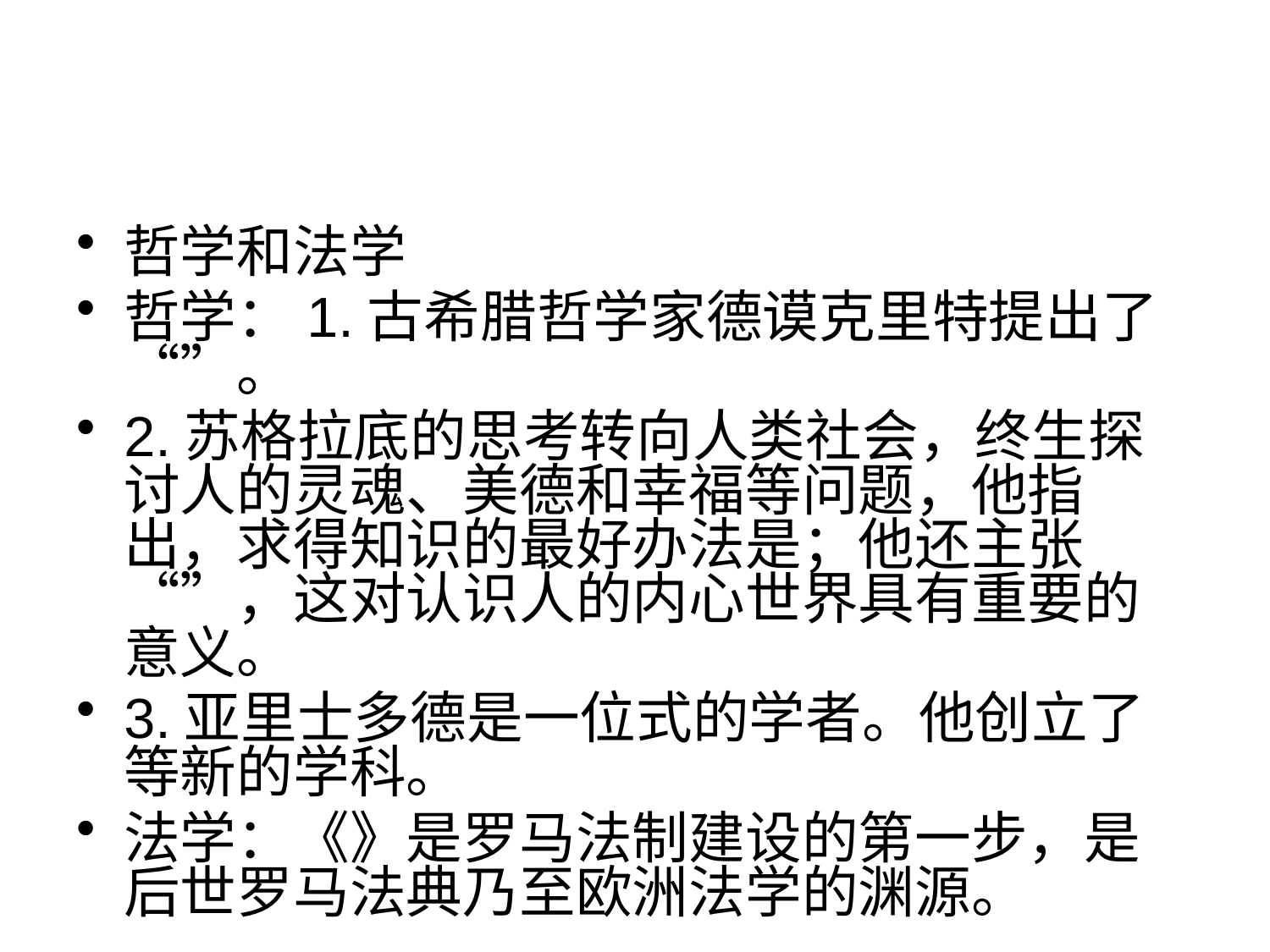

哲学和法学
哲学：1.古希腊哲学家德谟克里特提出了“”。
2.苏格拉底的思考转向人类社会，终生探讨人的灵魂、美德和幸福等问题，他指出，求得知识的最好办法是；他还主张“”，这对认识人的内心世界具有重要的意义。
3.亚里士多德是一位式的学者。他创立了等新的学科。
法学：《》是罗马法制建设的第一步，是后世罗马法典乃至欧洲法学的渊源。